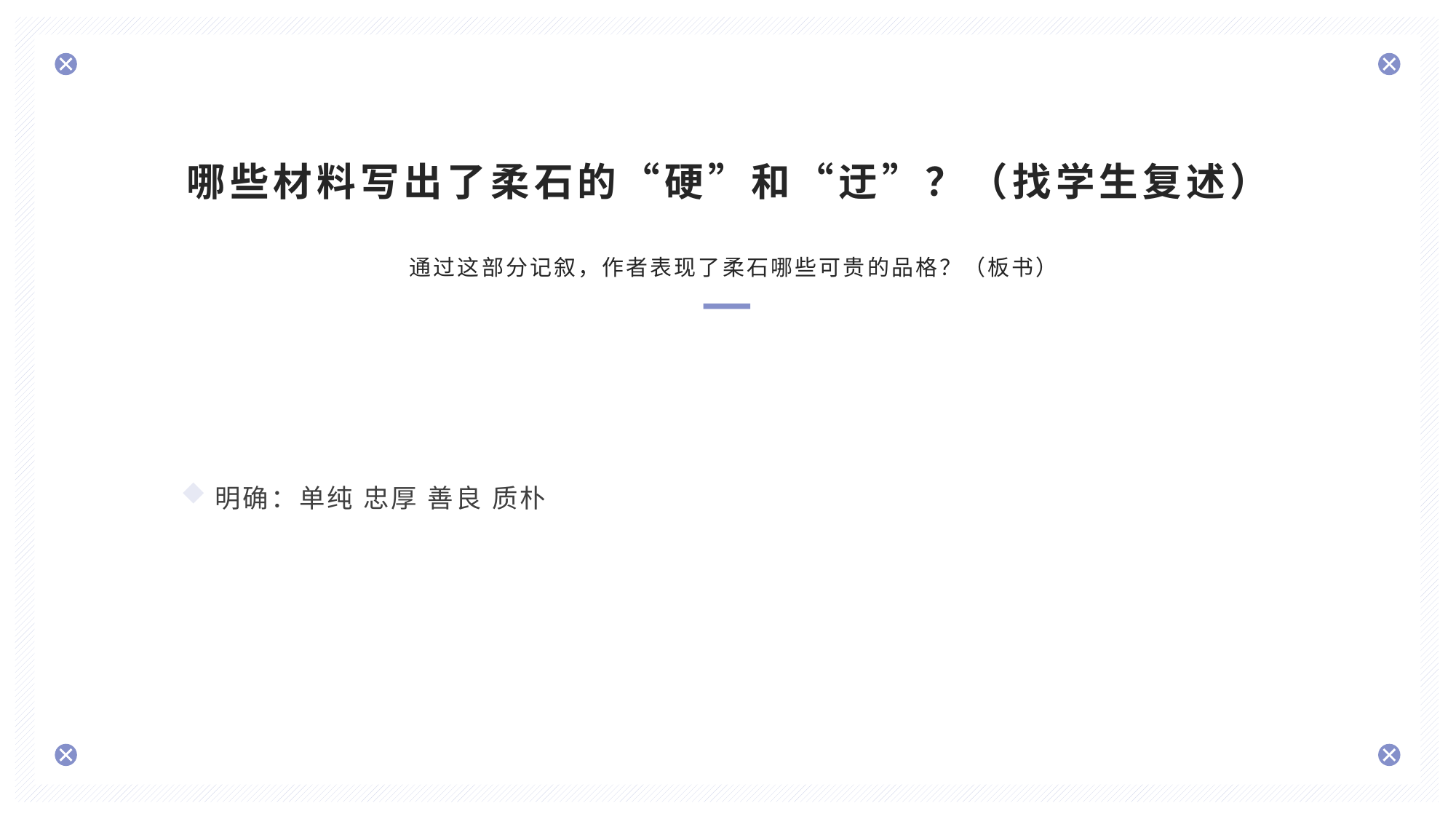

哪些材料写出了柔石的“硬”和“迂”？（找学生复述）
 通过这部分记叙，作者表现了柔石哪些可贵的品格？（板书）

明确：单纯 忠厚 善良 质朴